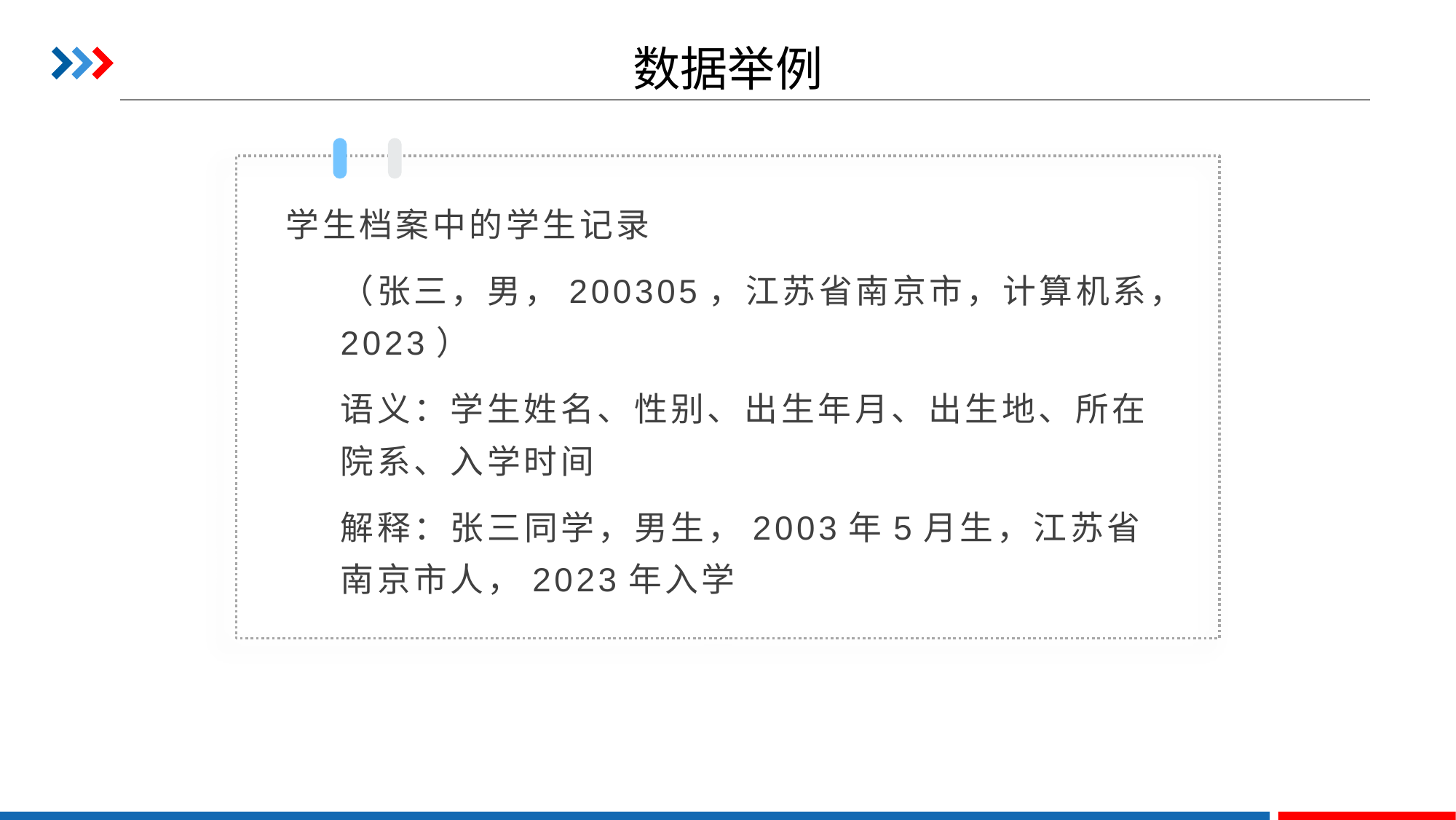

# 数据举例

学生档案中的学生记录
（张三，男，200305，江苏省南京市，计算机系，2023）
语义：学生姓名、性别、出生年月、出生地、所在院系、入学时间
解释：张三同学，男生，2003年5月生，江苏省南京市人，2023年入学